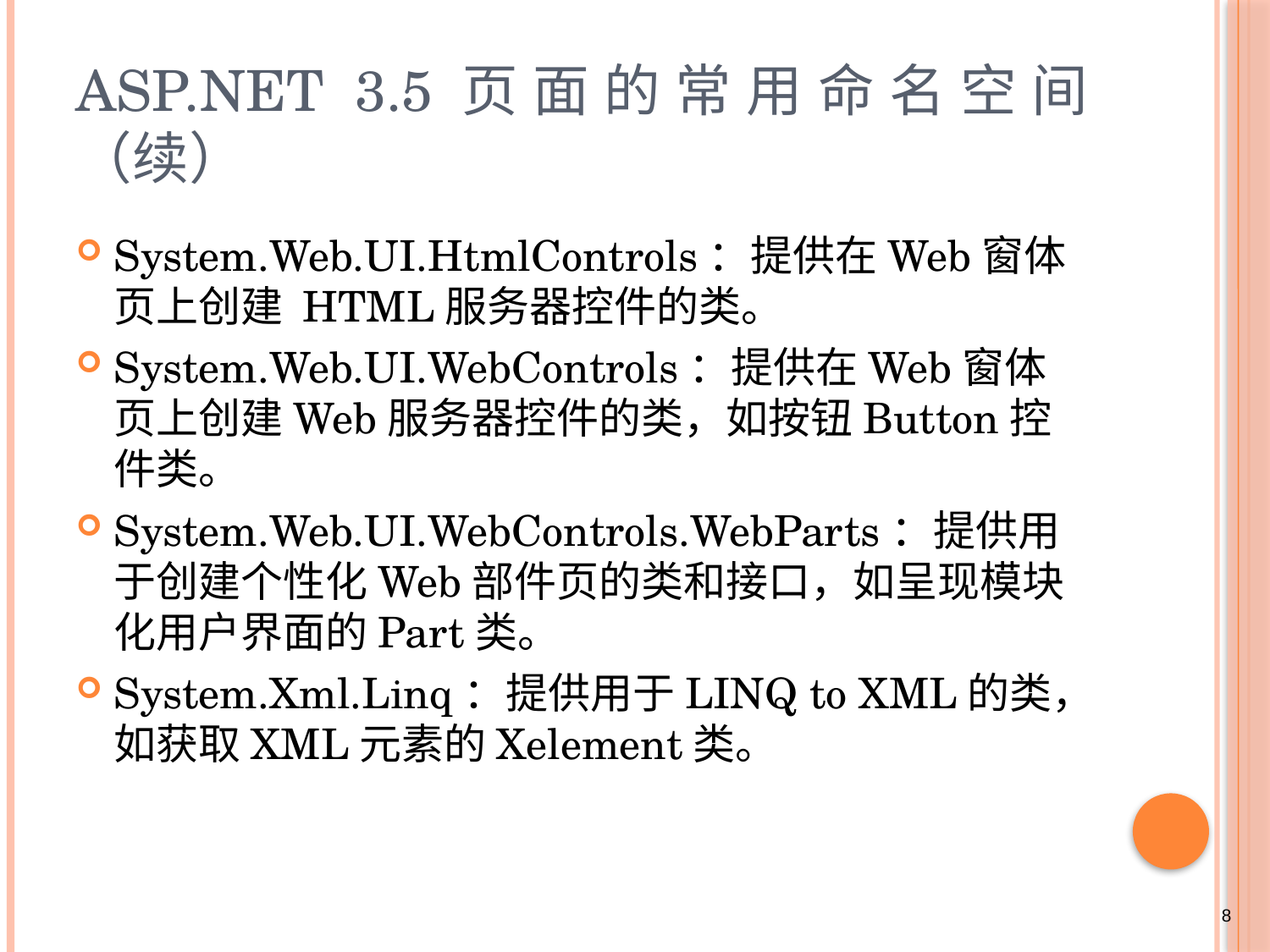

# ASP.NET 3.5页面的常用命名空间（续）
System.Web.UI.HtmlControls：提供在Web窗体页上创建 HTML服务器控件的类。
System.Web.UI.WebControls：提供在Web窗体页上创建Web服务器控件的类，如按钮Button控件类。
System.Web.UI.WebControls.WebParts：提供用于创建个性化Web部件页的类和接口，如呈现模块化用户界面的Part类。
System.Xml.Linq：提供用于LINQ to XML的类，如获取XML元素的Xelement类。
8